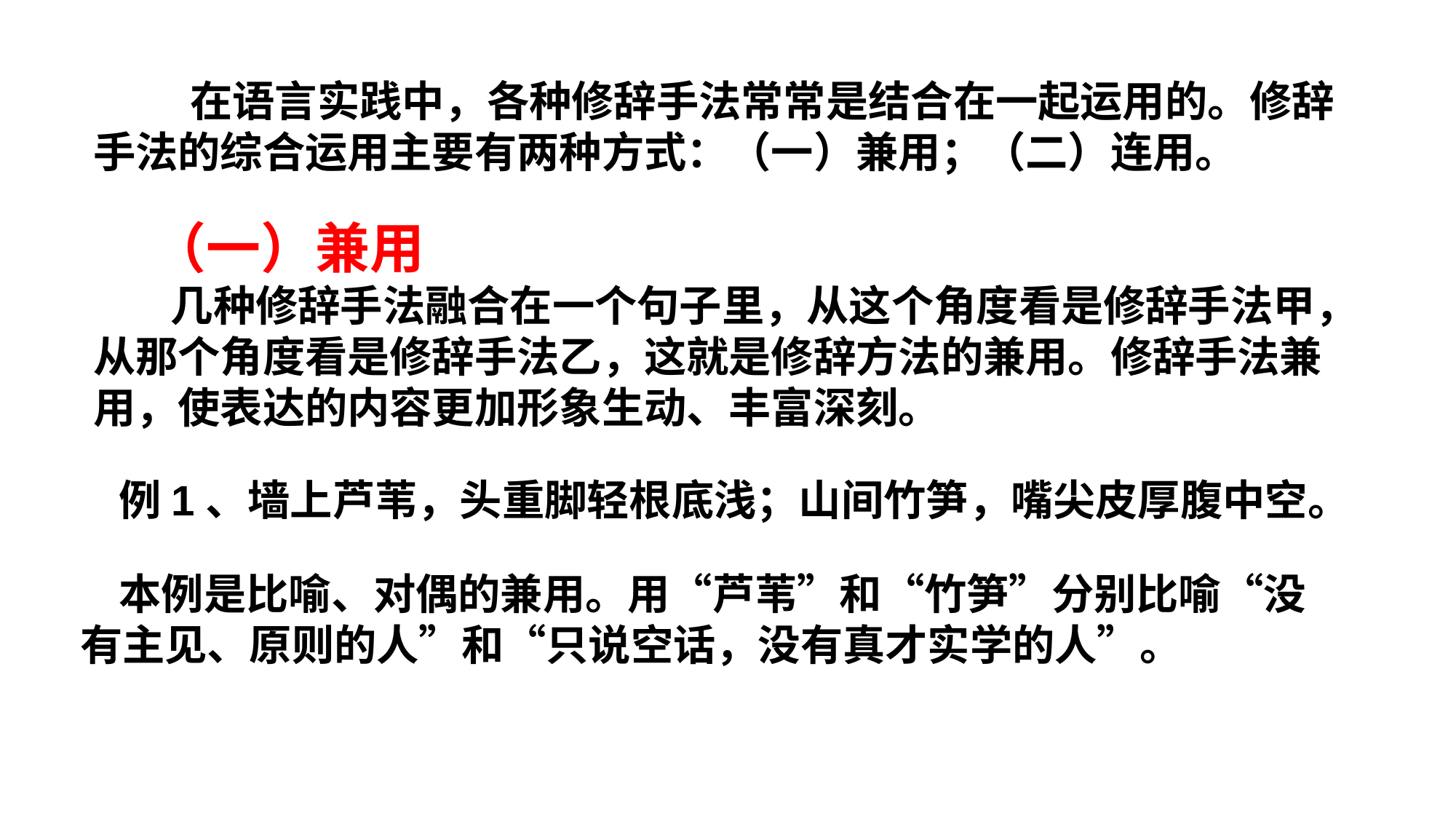

在语言实践中，各种修辞手法常常是结合在一起运用的。修辞手法的综合运用主要有两种方式：（一）兼用；（二）连用。
     （一）兼用
       几种修辞手法融合在一个句子里，从这个角度看是修辞手法甲，从那个角度看是修辞手法乙，这就是修辞方法的兼用。修辞手法兼用，使表达的内容更加形象生动、丰富深刻。
   例1、墙上芦苇，头重脚轻根底浅；山间竹笋，嘴尖皮厚腹中空。
   本例是比喻、对偶的兼用。用“芦苇”和“竹笋”分别比喻“没有主见、原则的人”和“只说空话，没有真才实学的人”。